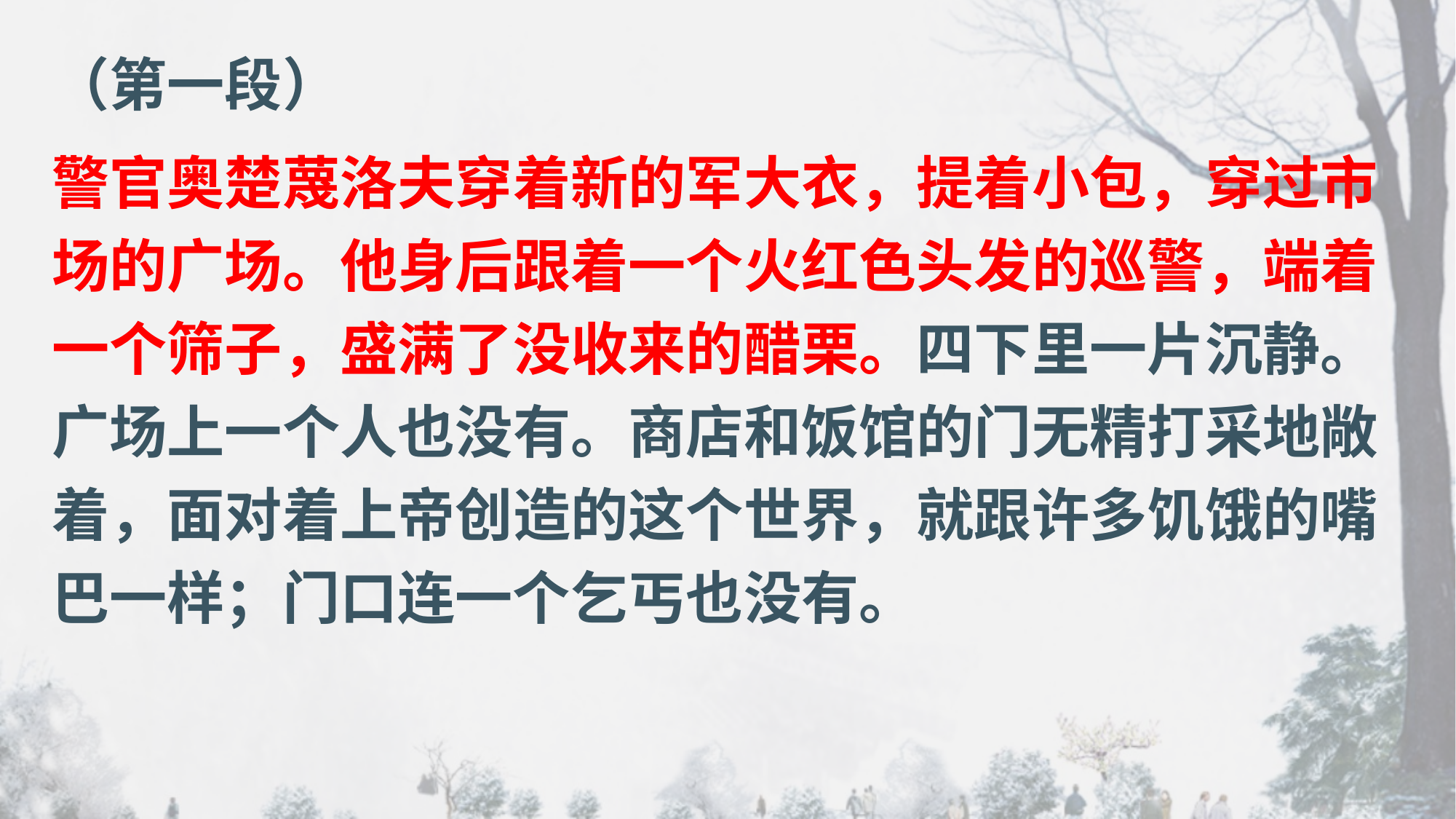

（第一段）
警官奥楚蔑洛夫穿着新的军大衣，提着小包，穿过市场的广场。他身后跟着一个火红色头发的巡警，端着一个筛子，盛满了没收来的醋栗。四下里一片沉静。广场上一个人也没有。商店和饭馆的门无精打采地敞着，面对着上帝创造的这个世界，就跟许多饥饿的嘴巴一样；门口连一个乞丐也没有。